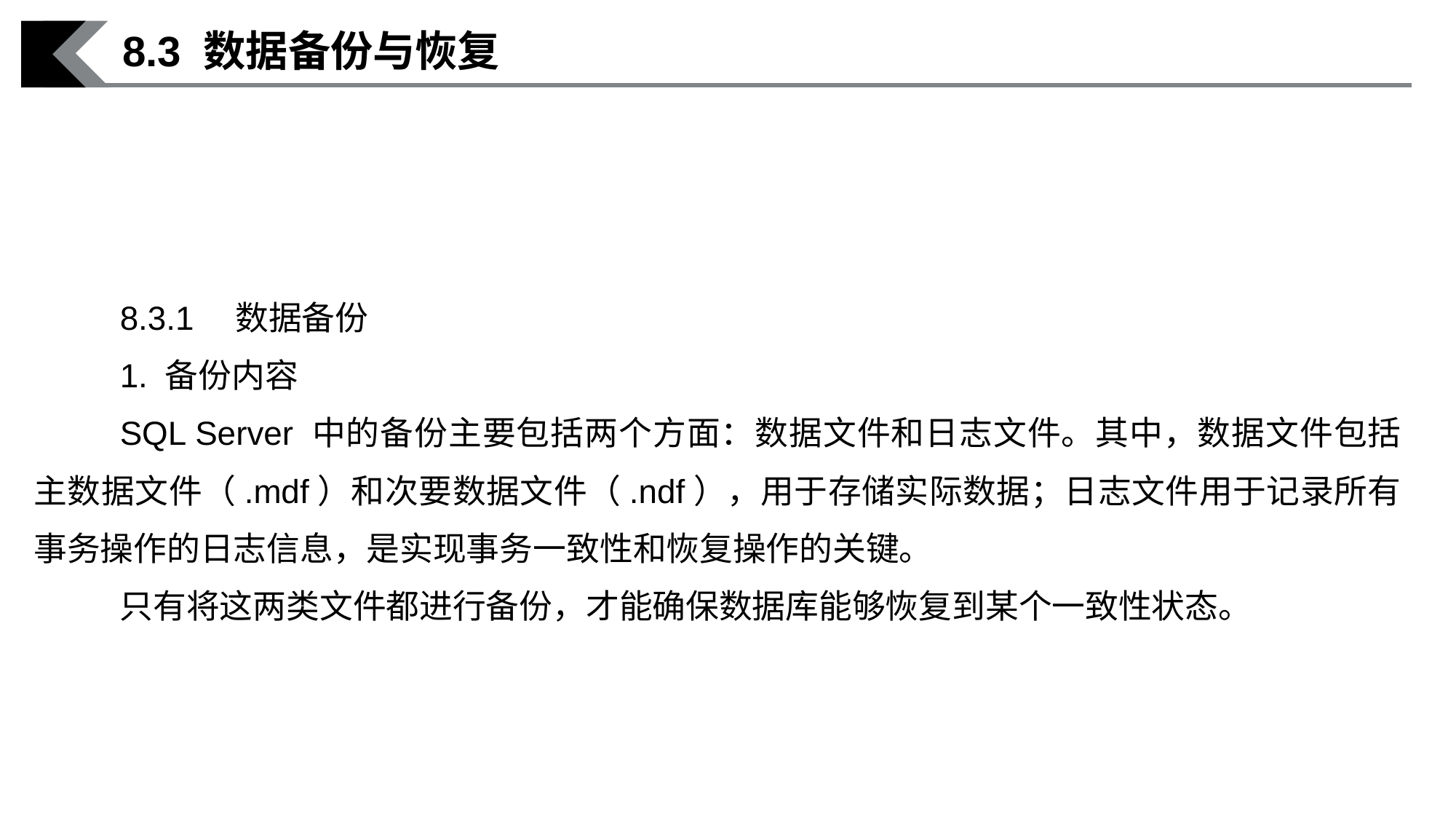

8.3 数据备份与恢复
8.3.1　数据备份
1. 备份内容
SQL Server 中的备份主要包括两个方面：数据文件和日志文件。其中，数据文件包括主数据文件（.mdf）和次要数据文件（.ndf），用于存储实际数据；日志文件用于记录所有事务操作的日志信息，是实现事务一致性和恢复操作的关键。
只有将这两类文件都进行备份，才能确保数据库能够恢复到某个一致性状态。